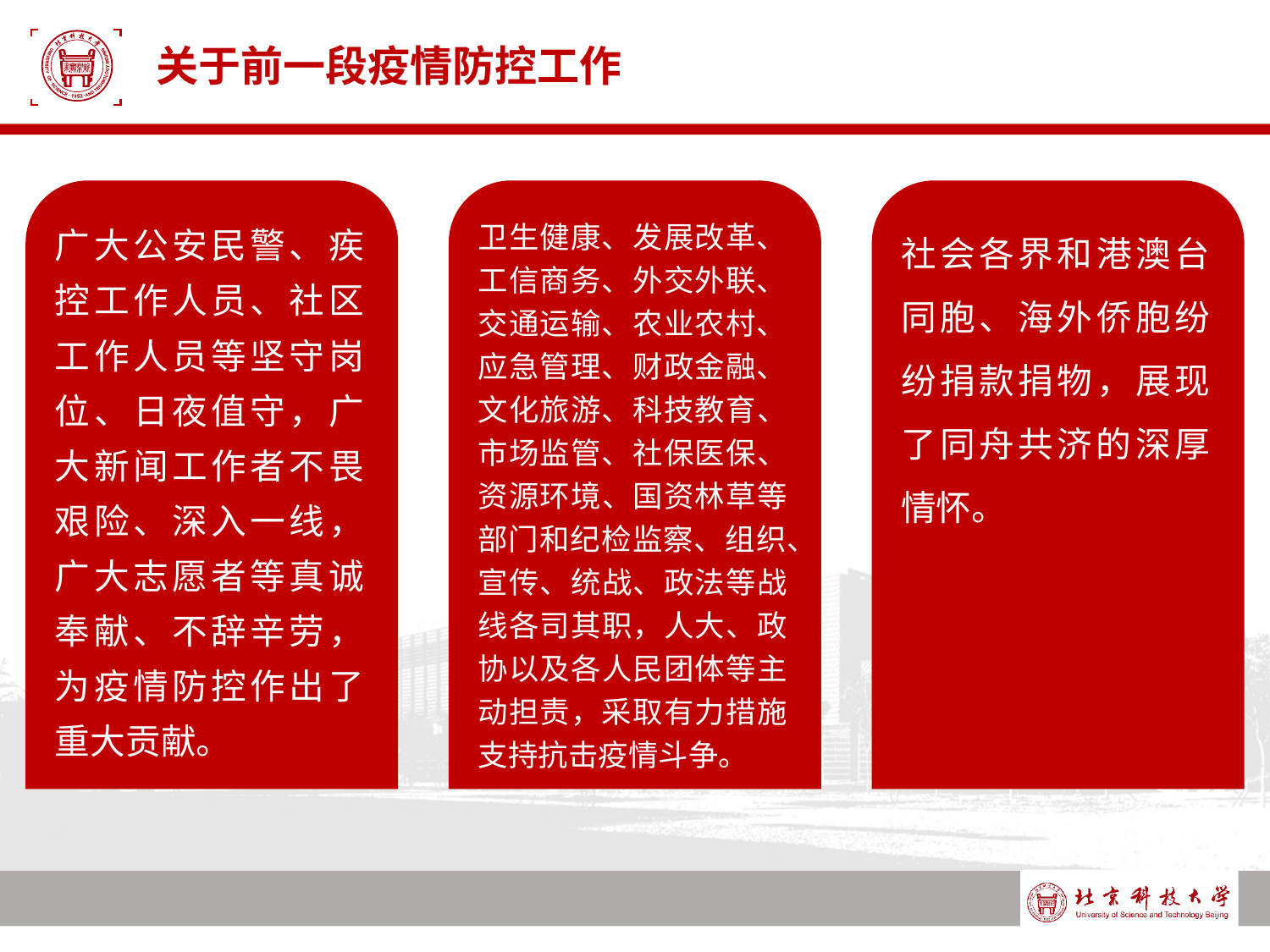

# 关于前一段疫情防控工作

广大公安民警、疾控工作人员、社区工作人员等坚守岗位、日夜值守，广大新闻工作者不畏艰险、深入一线，广大志愿者等真诚奉献、不辞辛劳，为疫情防控作出了重大贡献。

卫生健康、发展改革、工信商务、外交外联、交通运输、农业农村、应急管理、财政金融、文化旅游、科技教育、市场监管、社保医保、资源环境、国资林草等部门和纪检监察、组织、宣传、统战、政法等战线各司其职，人大、政协以及各人民团体等主动担责，采取有力措施支持抗击疫情斗争。

社会各界和港澳台同胞、海外侨胞纷纷捐款捐物，展现了同舟共济的深厚情怀。